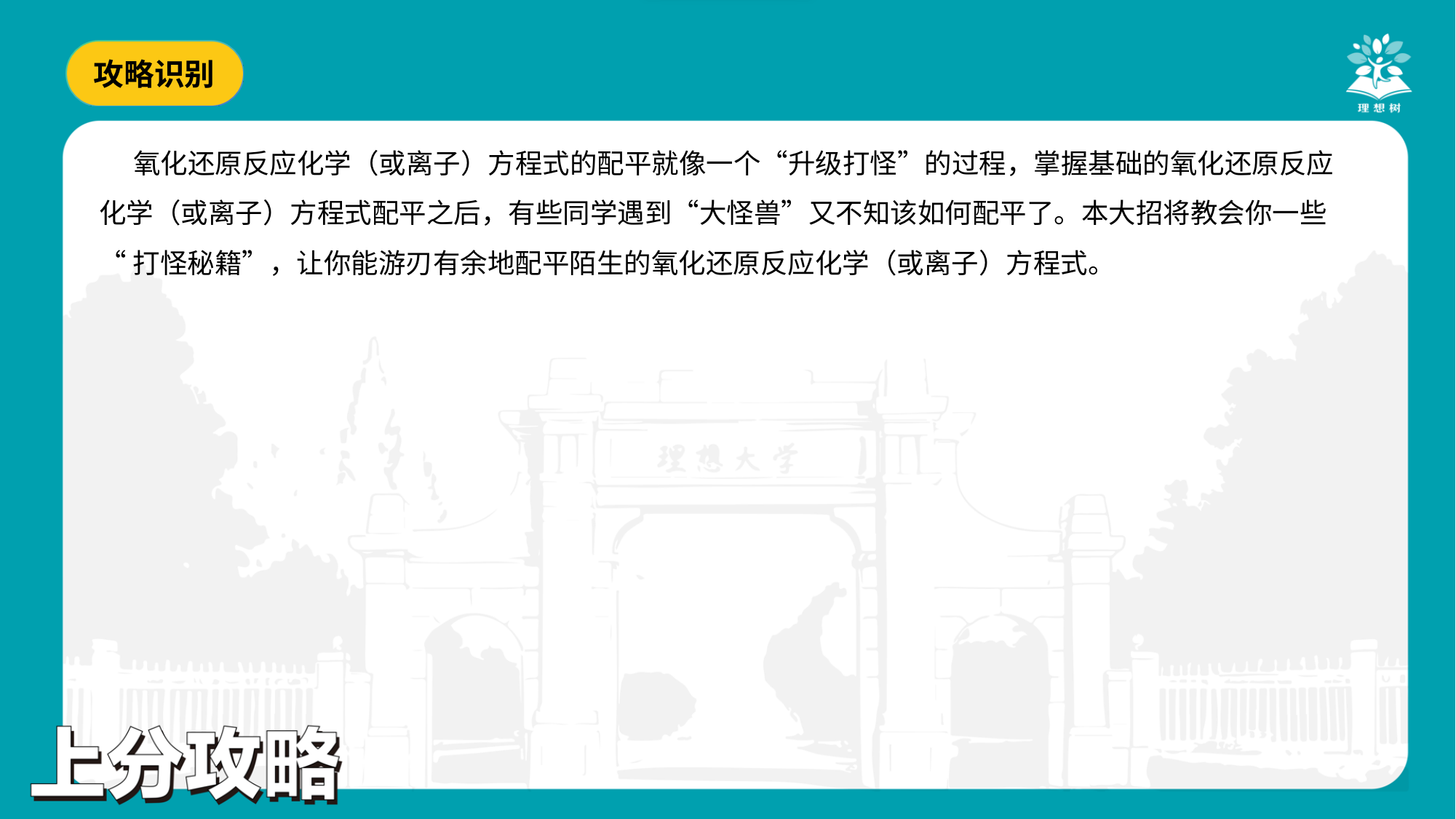

氧化还原反应化学（或离子）方程式的配平就像一个“升级打怪”的过程，掌握基础的氧化还原反应
化学（或离子）方程式配平之后，有些同学遇到“大怪兽”又不知该如何配平了。本大招将教会你一些
“打怪秘籍”，让你能游刃有余地配平陌生的氧化还原反应化学（或离子）方程式。